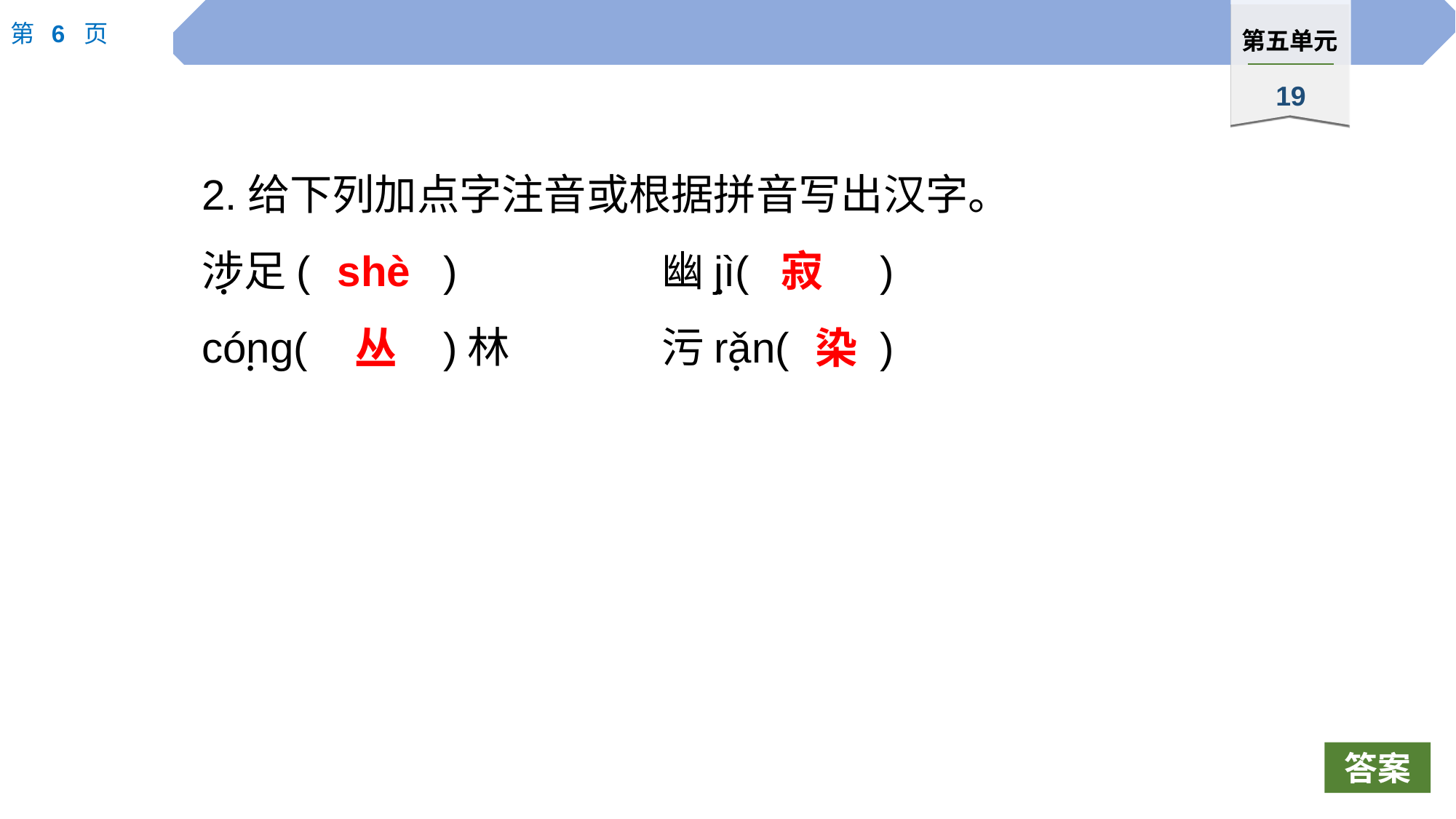

2.给下列加点字注音或根据拼音写出汉字。
涉足(		)　		幽jì(		)
cóng(		)林		污rǎn(	)
shè
寂
 ·
 ·
丛
染
 ·
 ·
答案